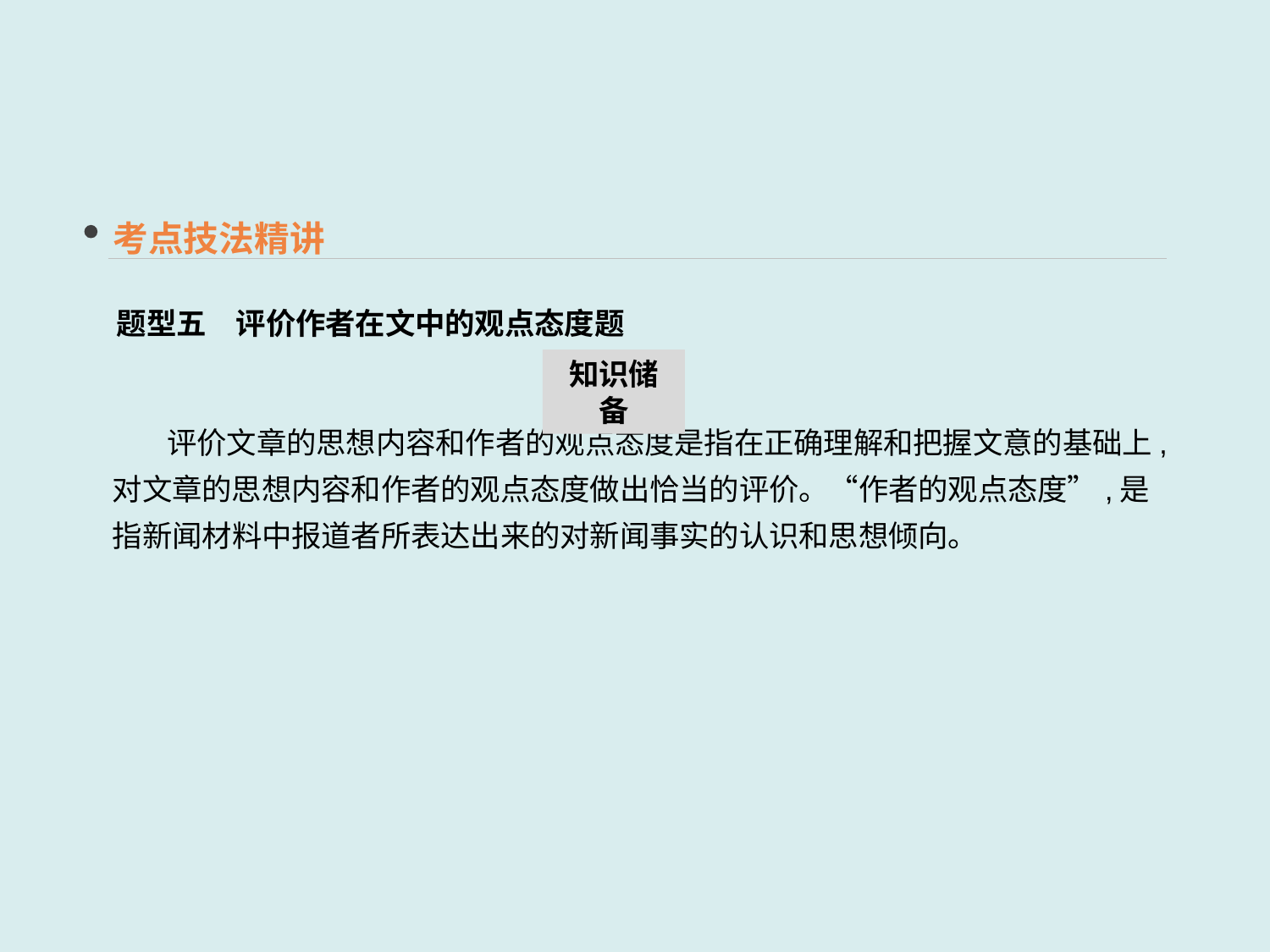

考点技法精讲

题型五　评价作者在文中的观点态度题
知识储备
       评价文章的思想内容和作者的观点态度是指在正确理解和把握文意的基础上,对文章的思想内容和作者的观点态度做出恰当的评价。“作者的观点态度”,是指新闻材料中报道者所表达出来的对新闻事实的认识和思想倾向。